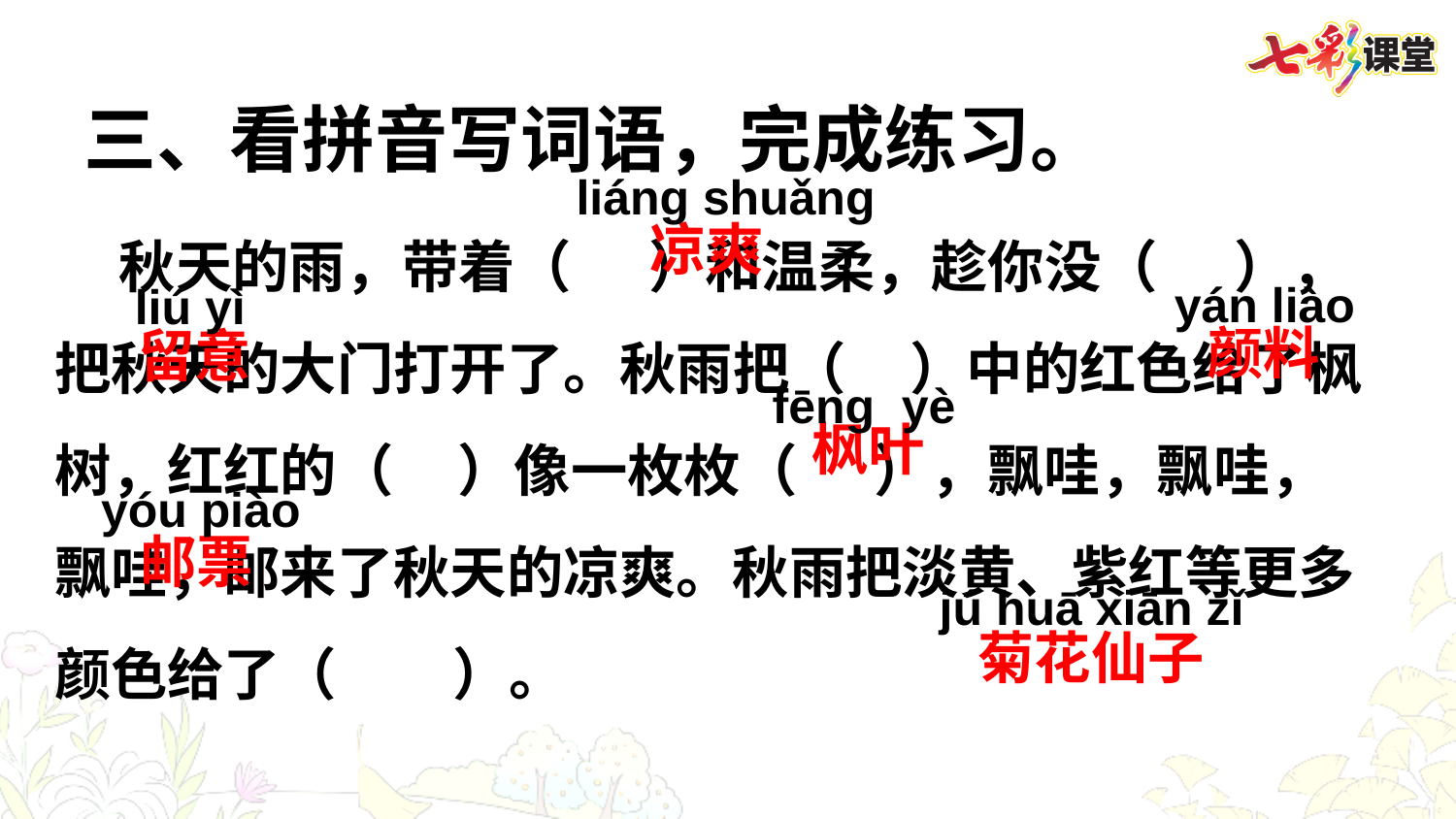

三、看拼音写词语，完成练习。
liáng shuǎng
    秋天的雨，带着（      ）和温柔，趁你没（      ），把秋天的大门打开了。秋雨把（     ）中的红色给了枫树，红红的（     ）像一枚枚（      ），飘哇，飘哇，飘哇，邮来了秋天的凉爽。秋雨把淡黄、紫红等更多颜色给了（         ）。
凉爽
yán liào
liú yì
颜料
留意
fēng  yè
枫叶
yóu piào
邮票
jú huā xiān zǐ
菊花仙子